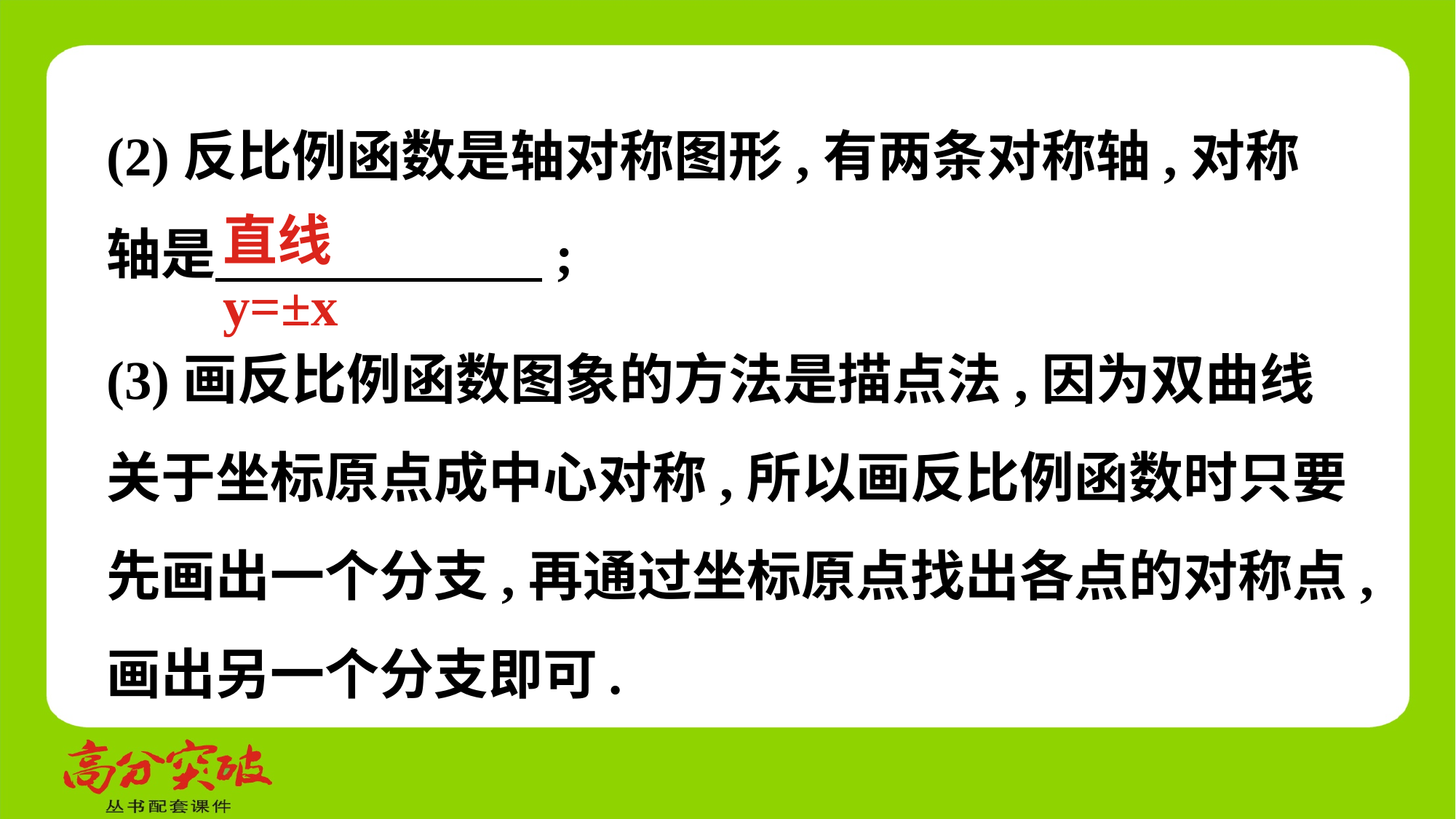

(2)反比例函数是轴对称图形,有两条对称轴,对称轴是　                      ;
直线y=±x
(3)画反比例函数图象的方法是描点法,因为双曲线关于坐标原点成中心对称,所以画反比例函数时只要先画出一个分支,再通过坐标原点找出各点的对称点,画出另一个分支即可.